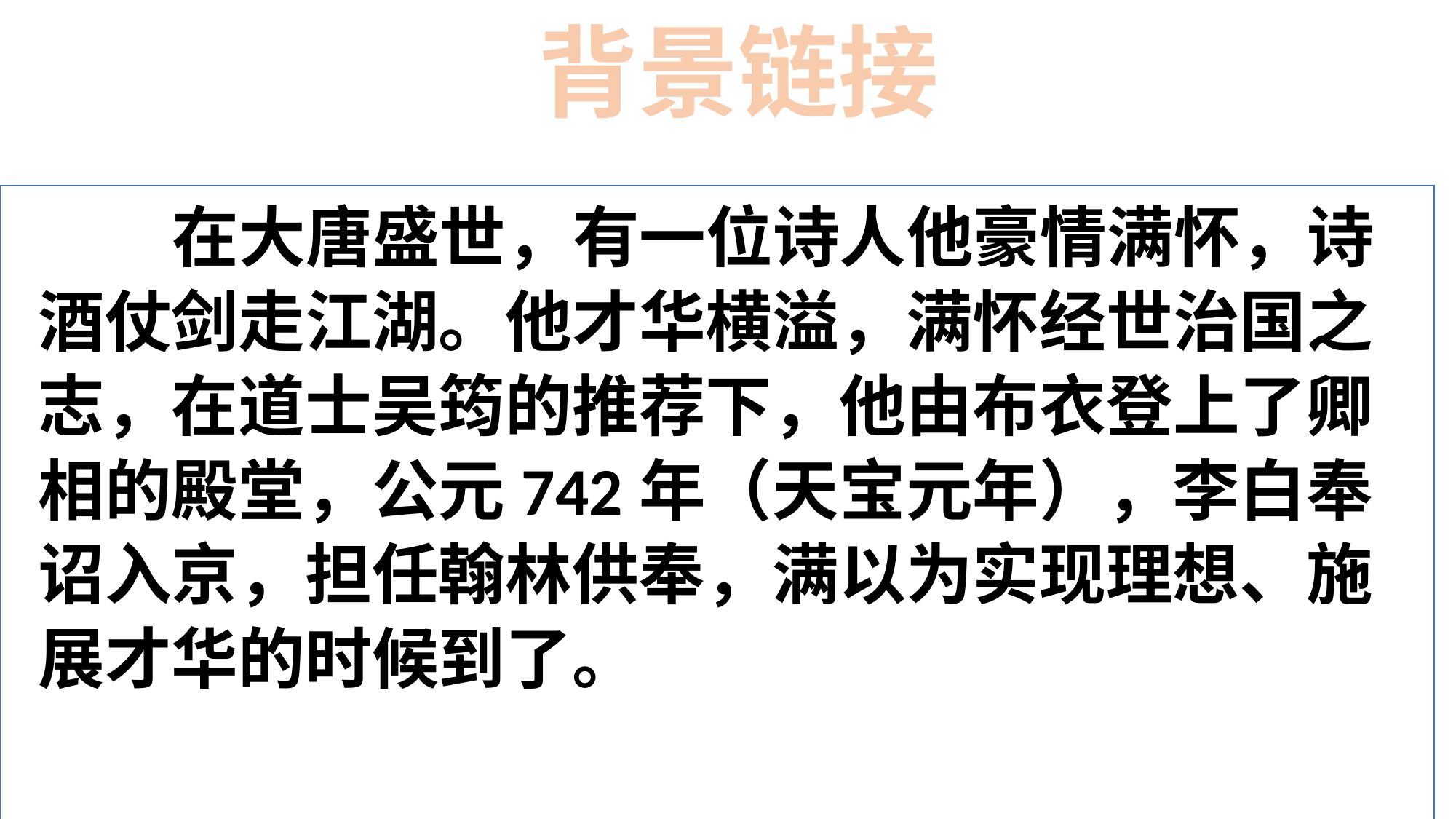

背景链接
            在大唐盛世，有一位诗人他豪情满怀，诗酒仗剑走江湖。他才华横溢，满怀经世治国之志，在道士吴筠的推荐下，他由布衣登上了卿相的殿堂，公元742年（天宝元年），李白奉诏入京，担任翰林供奉，满以为实现理想、施展才华的时候到了。